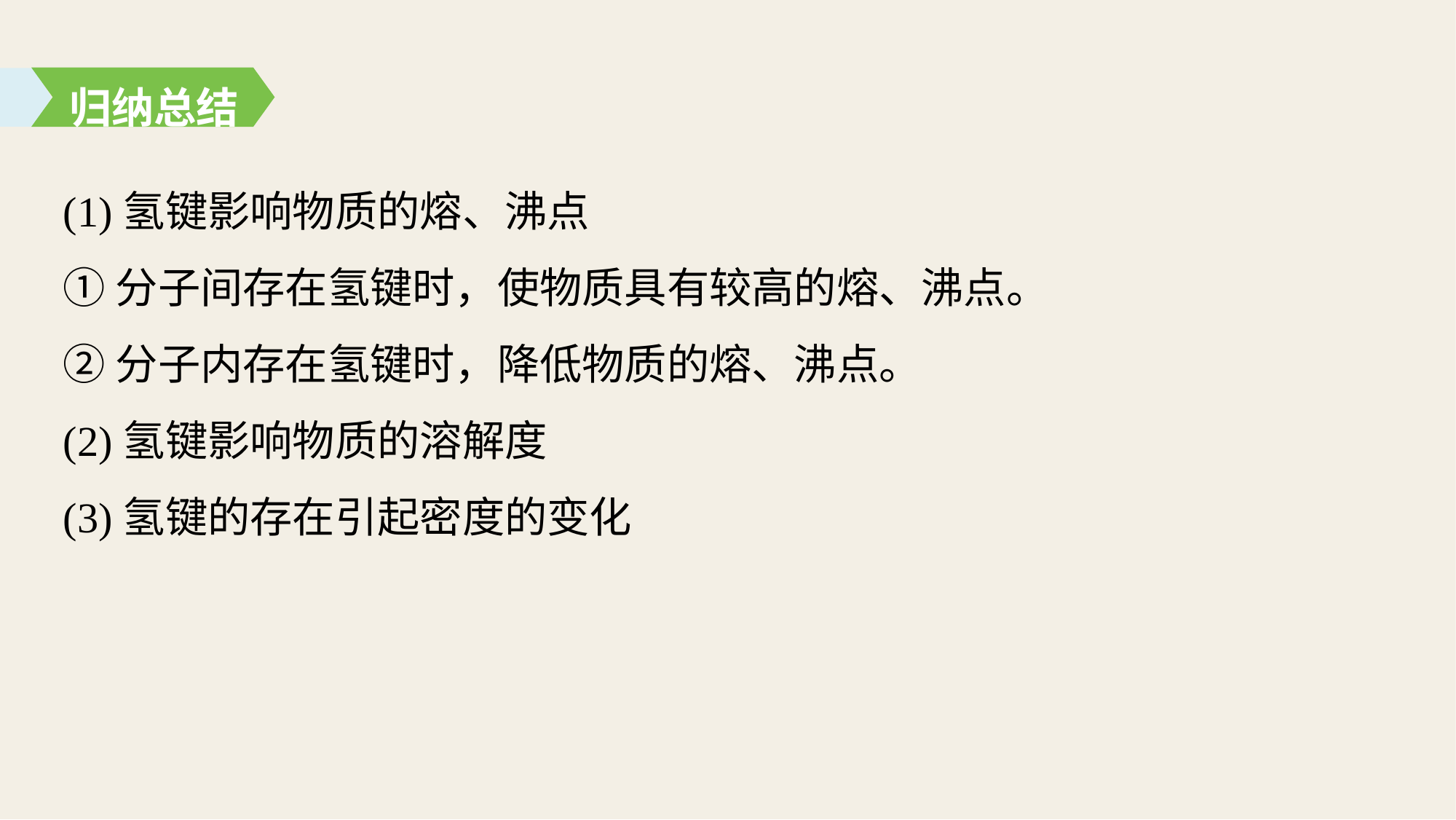

归纳总结

(1)氢键影响物质的熔、沸点
①分子间存在氢键时，使物质具有较高的熔、沸点。
②分子内存在氢键时，降低物质的熔、沸点。
(2)氢键影响物质的溶解度
(3)氢键的存在引起密度的变化